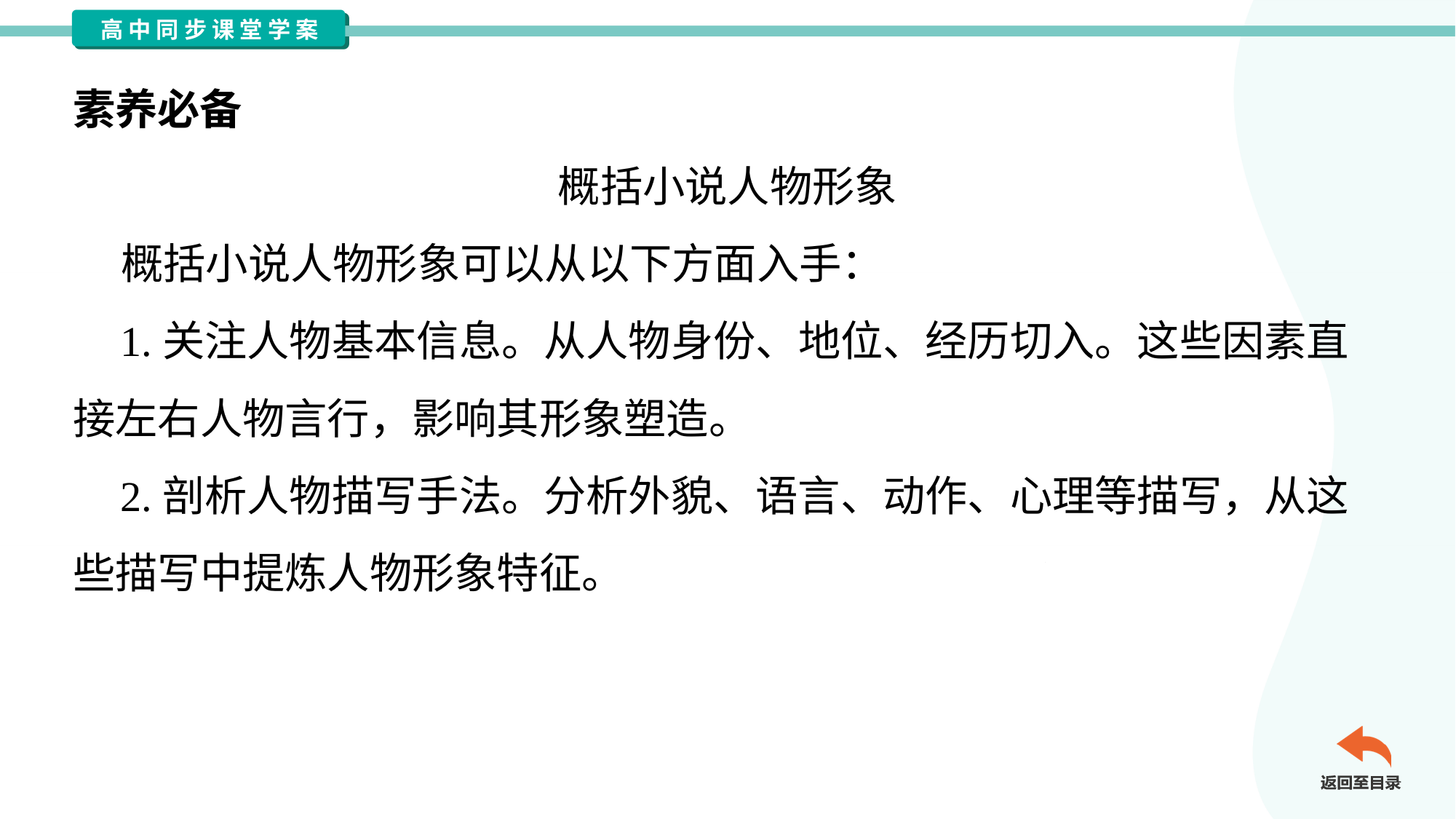

素养必备
概括小说人物形象
    概括小说人物形象可以从以下方面入手：
    1.关注人物基本信息。从人物身份、地位、经历切入。这些因素直
接左右人物言行，影响其形象塑造。
    2.剖析人物描写手法。分析外貌、语言、动作、心理等描写，从这
些描写中提炼人物形象特征。